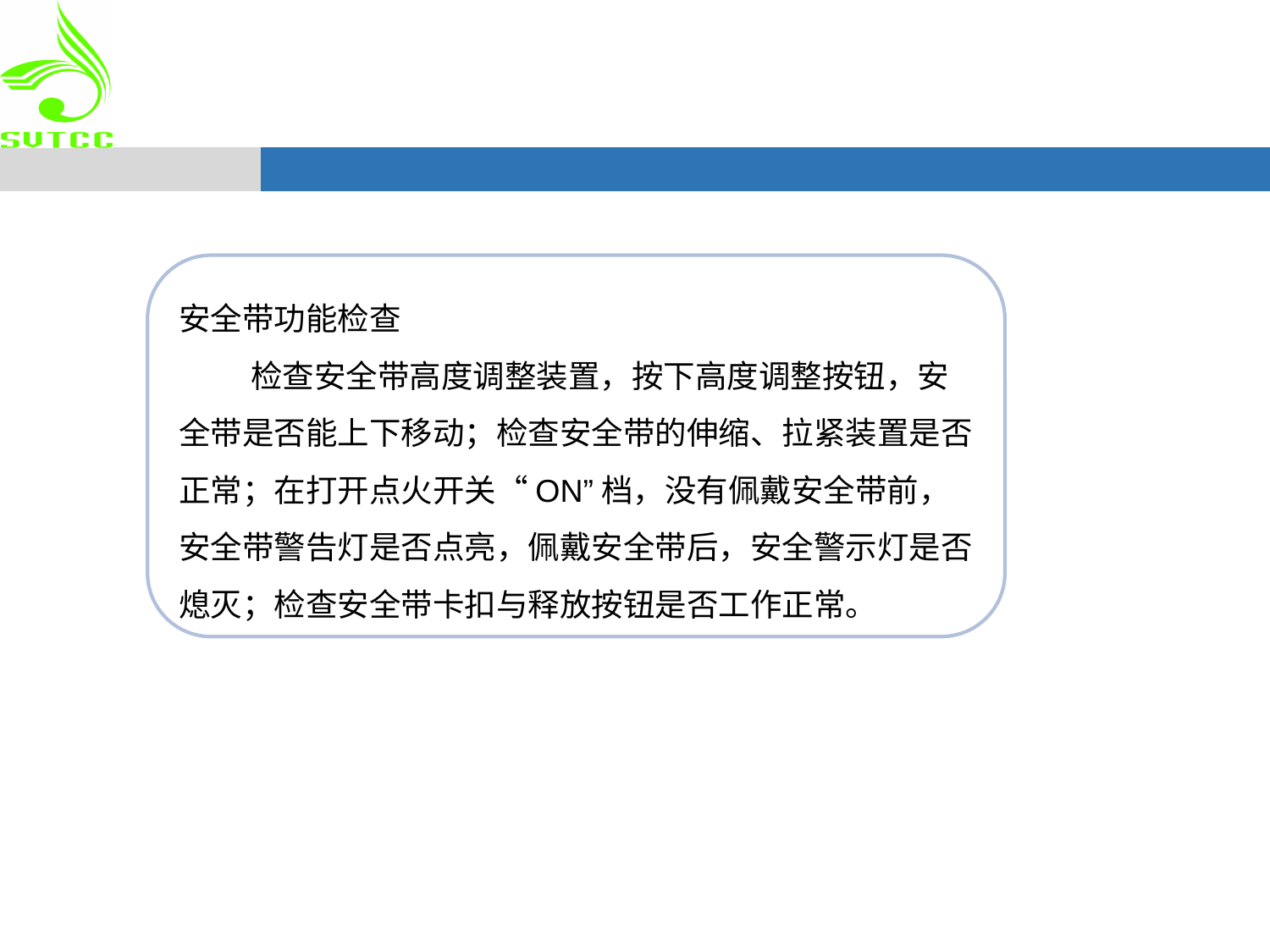

安全带功能检查
         检查安全带高度调整装置，按下高度调整按钮，安全带是否能上下移动；检查安全带的伸缩、拉紧装置是否正常；在打开点火开关“ON”档，没有佩戴安全带前，安全带警告灯是否点亮，佩戴安全带后，安全警示灯是否熄灭；检查安全带卡扣与释放按钮是否工作正常。